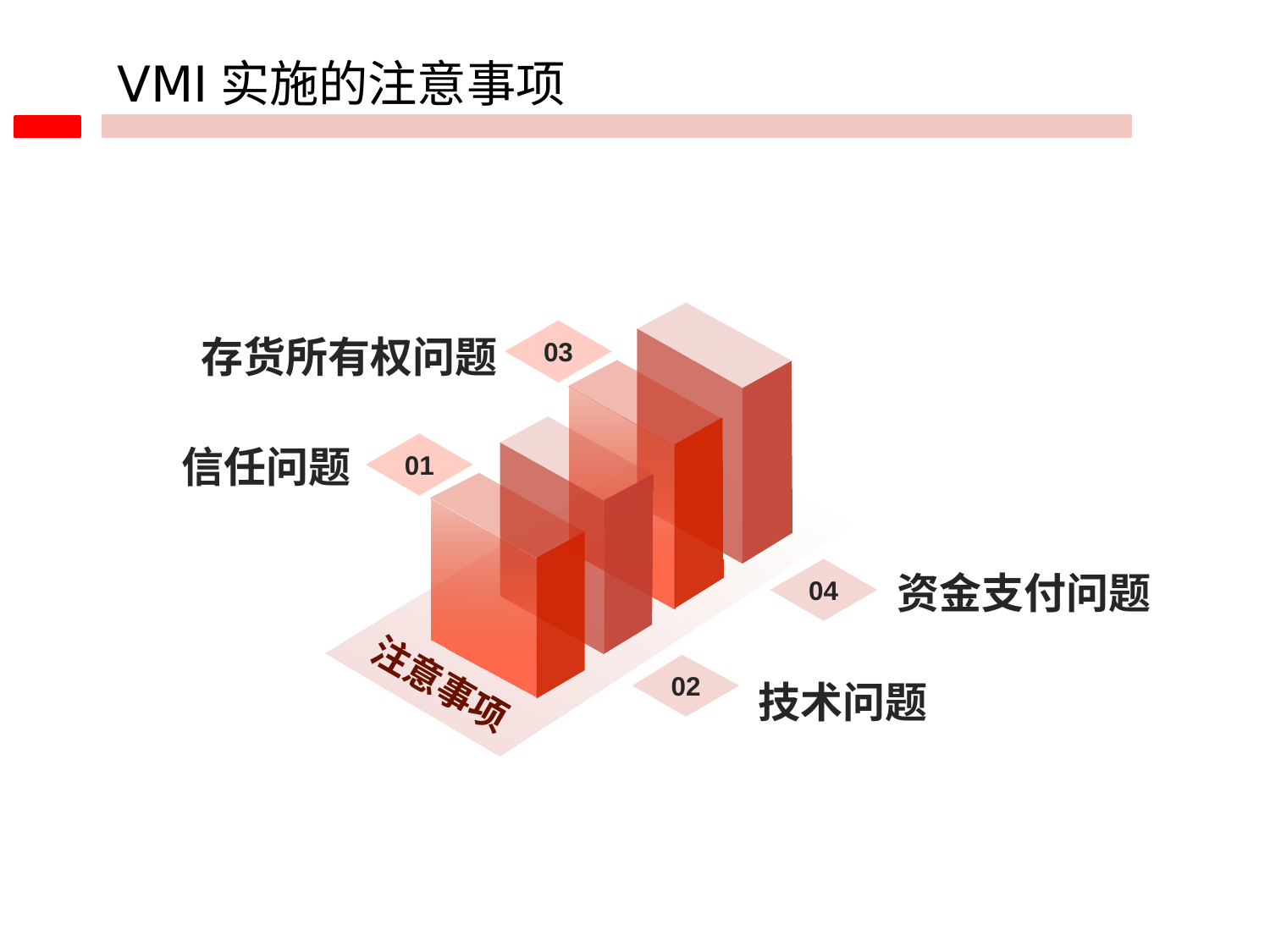

VMI实施的注意事项
存货所有权问题

03

信任问题

01

资金支付问题

04
技术问题
注意事项
02